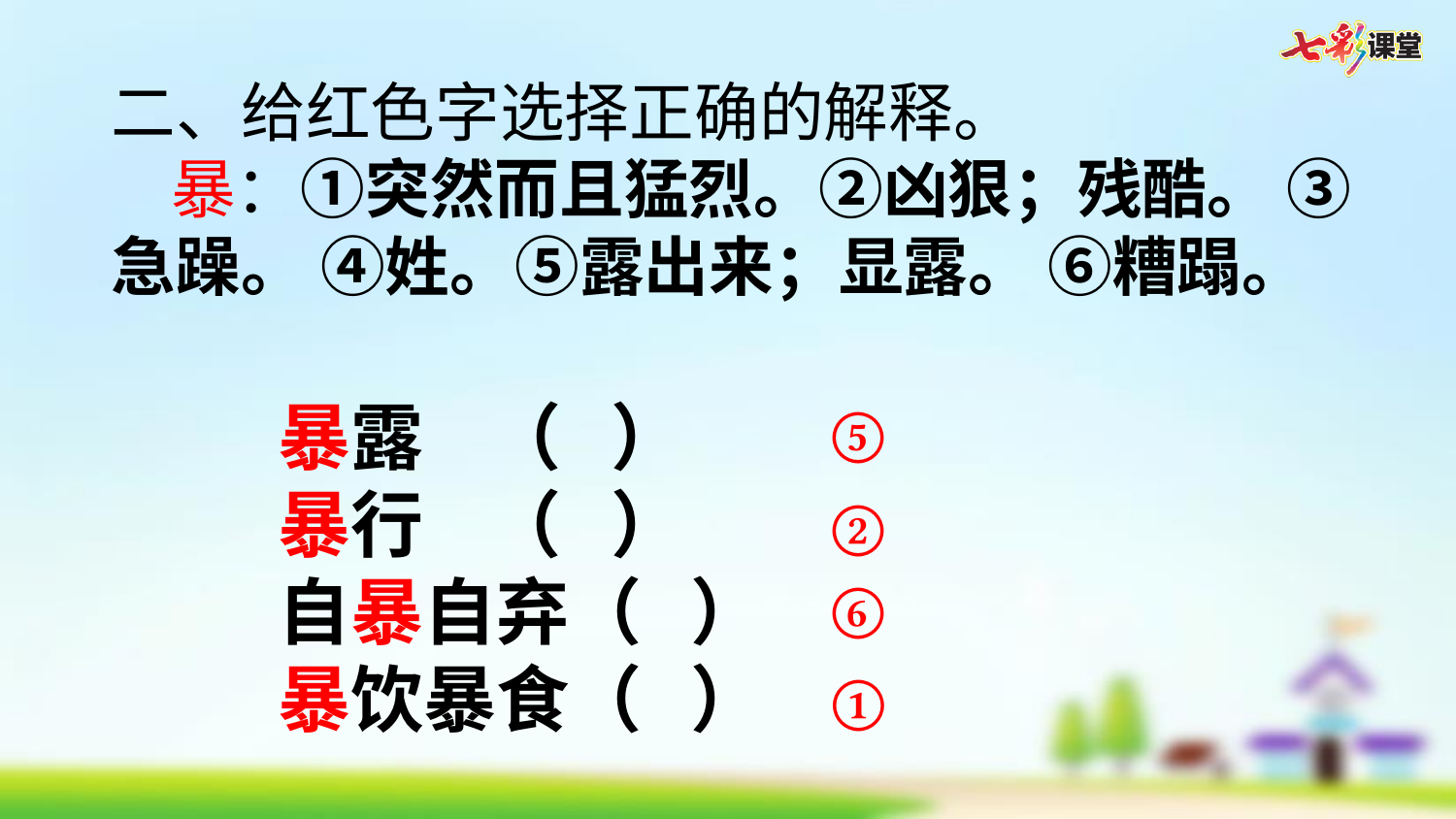

二、给红色字选择正确的解释。
   暴：①突然而且猛烈。②凶狠；残酷。 ③急躁。 ④姓。⑤露出来；显露。 ⑥糟蹋。

         暴露    （   ）
         暴行    （   ）
         自暴自弃（   ）
         暴饮暴食（   ）
⑤
②
⑥
①